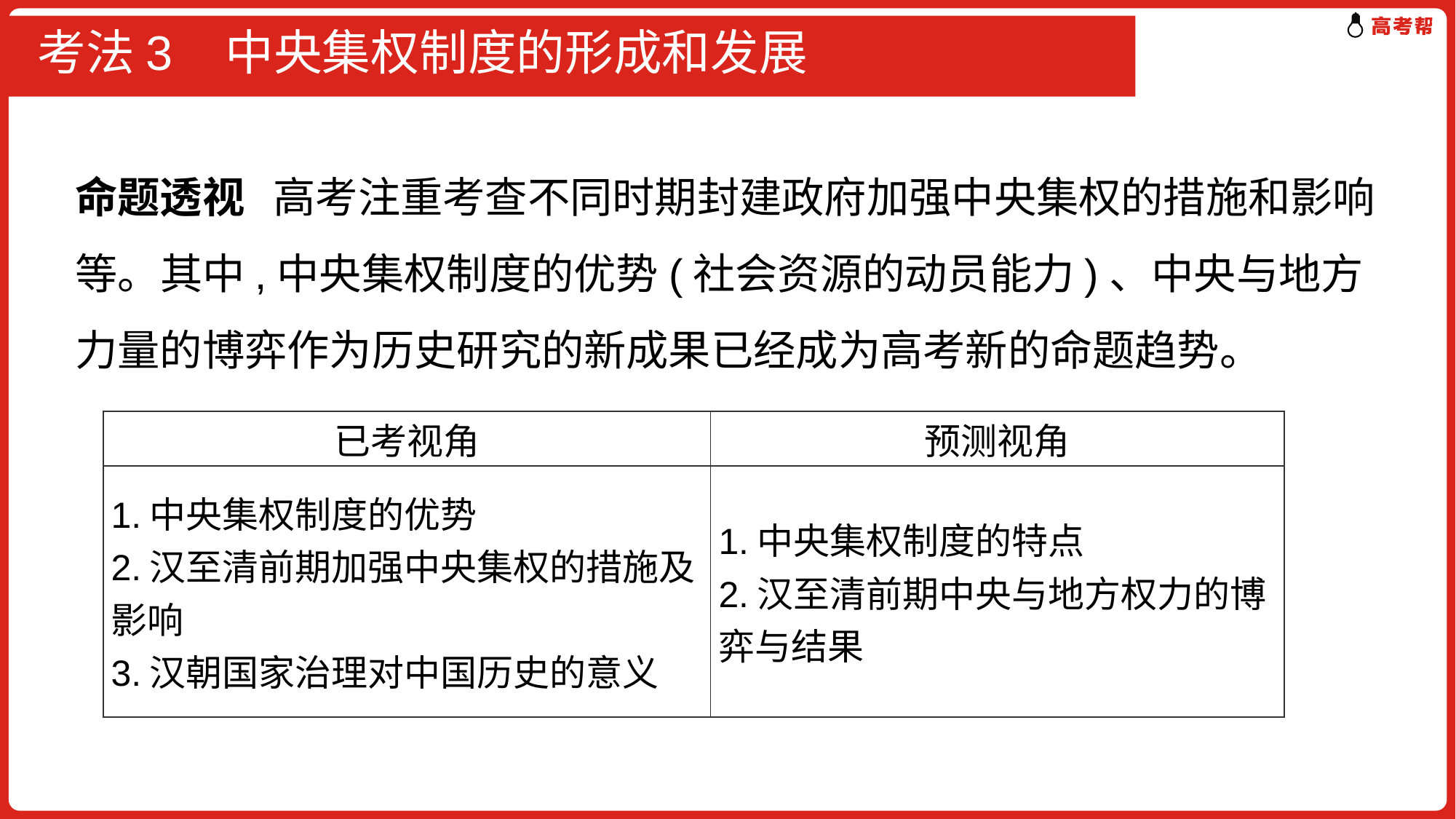

# 考法3   中央集权制度的形成和发展
命题透视   高考注重考查不同时期封建政府加强中央集权的措施和影响等。其中,中央集权制度的优势(社会资源的动员能力)、中央与地方力量的博弈作为历史研究的新成果已经成为高考新的命题趋势。
| 已考视角 | 预测视角 |
| --- | --- |
| 1.中央集权制度的优势 2.汉至清前期加强中央集权的措施及影响 3.汉朝国家治理对中国历史的意义 | 1.中央集权制度的特点 2.汉至清前期中央与地方权力的博弈与结果 |